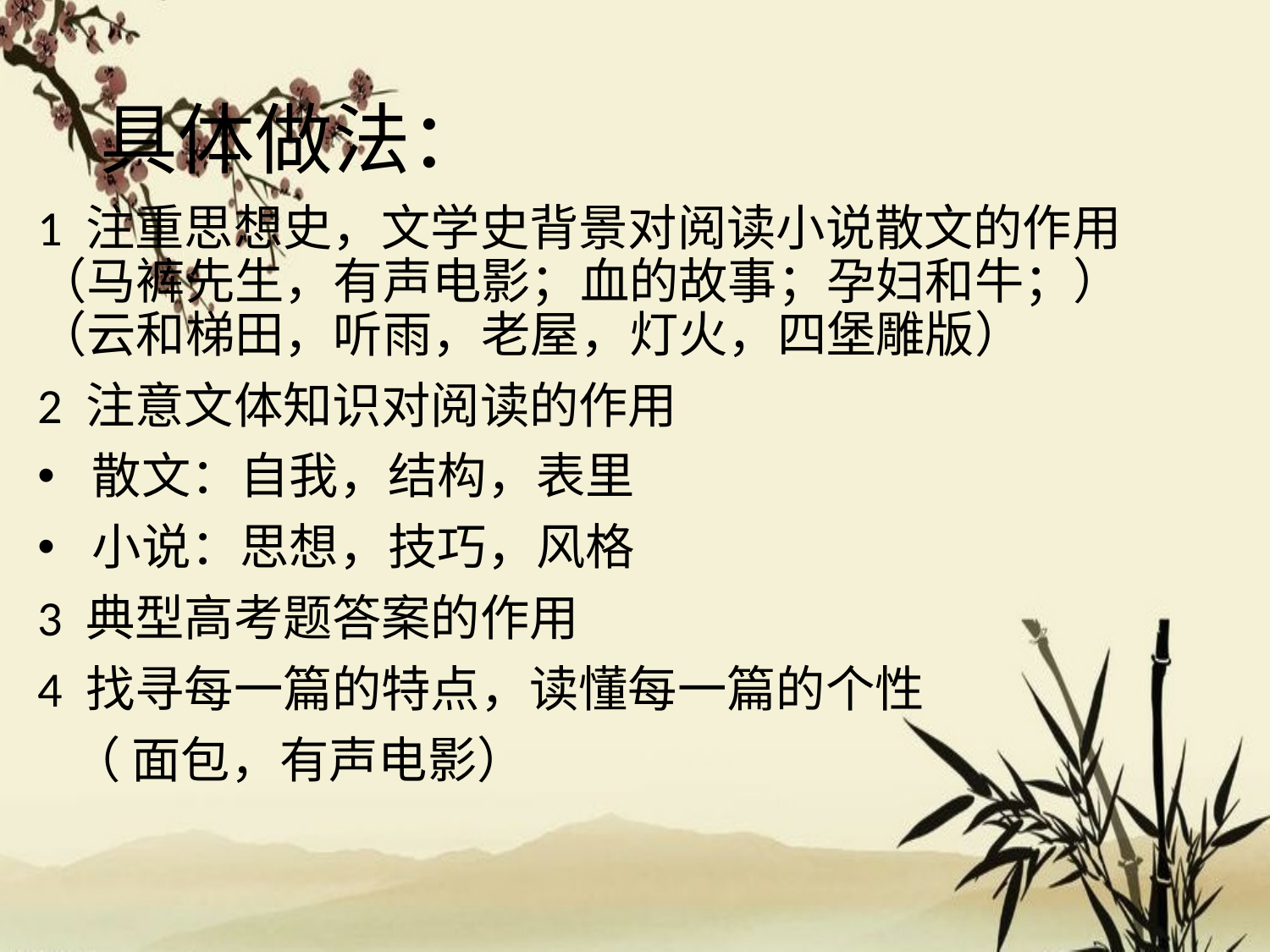

# 具体做法：
1 注重思想史，文学史背景对阅读小说散文的作用（马裤先生，有声电影；血的故事；孕妇和牛；）（云和梯田，听雨，老屋，灯火，四堡雕版）
2 注意文体知识对阅读的作用
 散文：自我，结构，表里
 小说：思想，技巧，风格
3 典型高考题答案的作用
4 找寻每一篇的特点，读懂每一篇的个性
  （ 面包，有声电影）